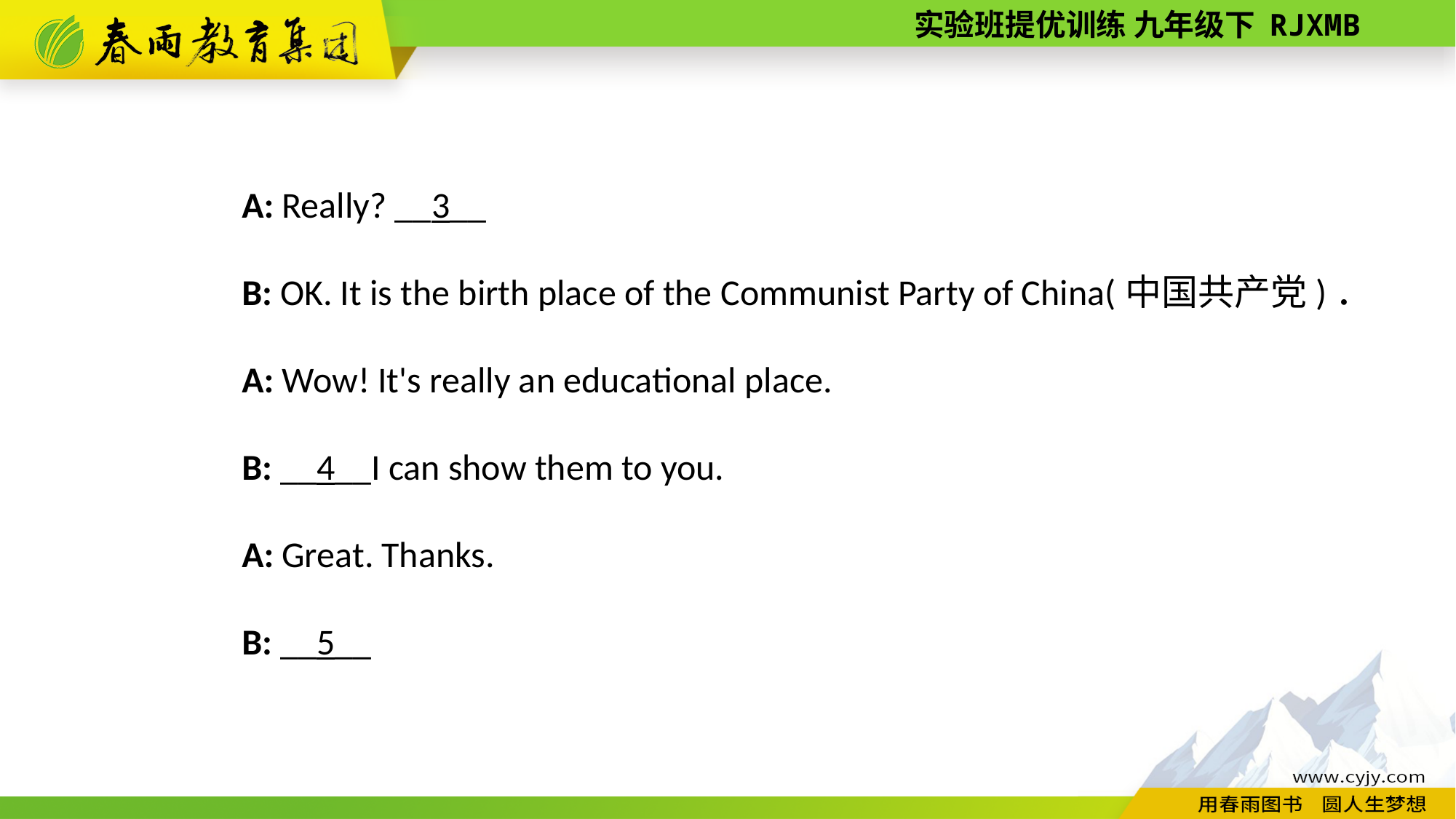

A: Really? __3__
B: OK. It is the birth place of the Communist Party of China(中国共产党)．
A: Wow! It's really an educational place.
B: __4__I can show them to you.
A: Great. Thanks.
B: __5__